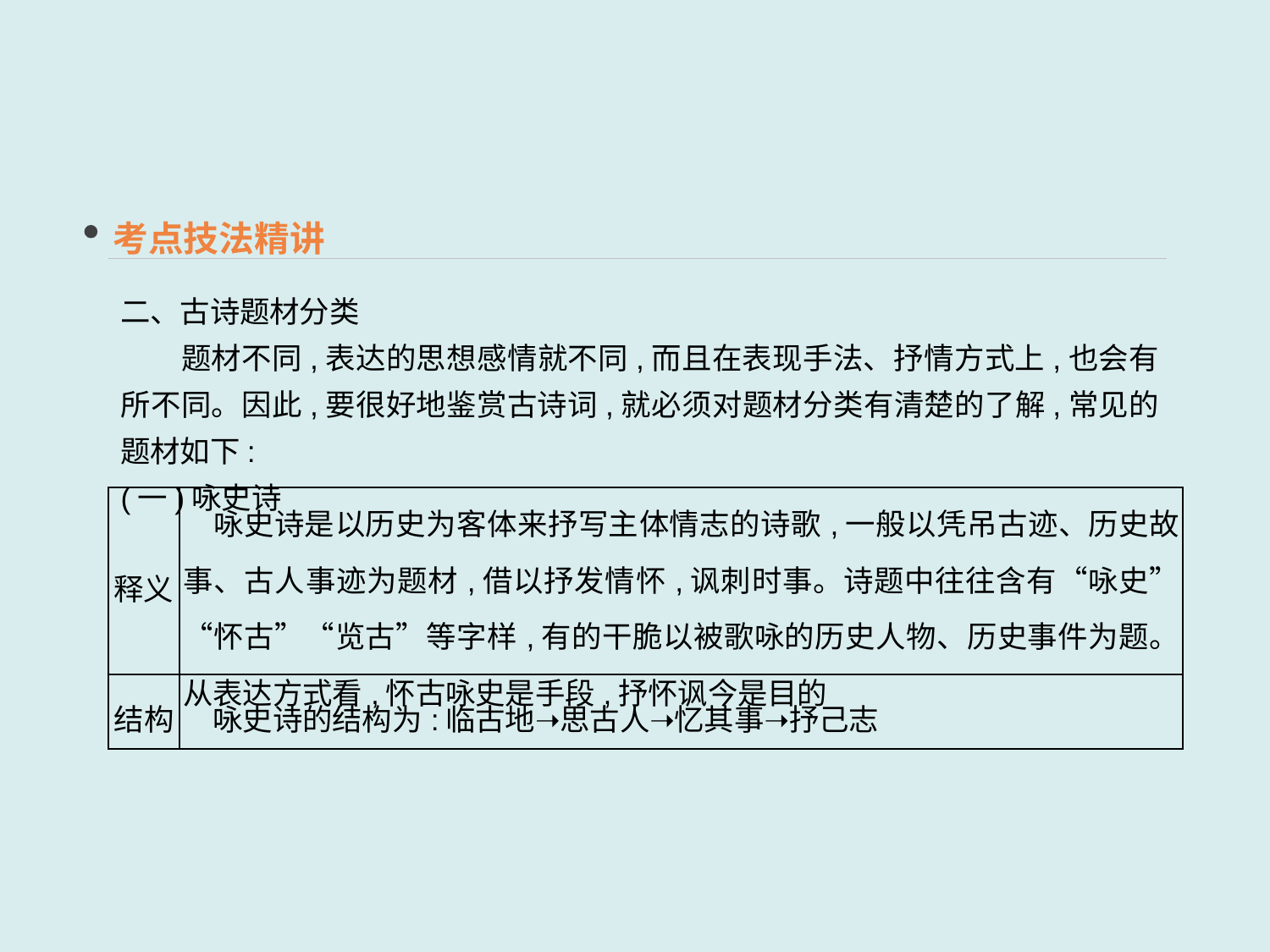

考点技法精讲

二、古诗题材分类
　　题材不同,表达的思想感情就不同,而且在表现手法、抒情方式上,也会有所不同。因此,要很好地鉴赏古诗词,就必须对题材分类有清楚的了解,常见的题材如下:
(一)咏史诗

| 释义 | 咏史诗是以历史为客体来抒写主体情志的诗歌,一般以凭吊古迹、历史故事、古人事迹为题材,借以抒发情怀,讽刺时事。诗题中往往含有“咏史”“怀古”“览古”等字样,有的干脆以被歌咏的历史人物、历史事件为题。从表达方式看,怀古咏史是手段,抒怀讽今是目的 |
| --- | --- |
| 结构 | 咏史诗的结构为:临古地➝思古人➝忆其事➝抒己志 |